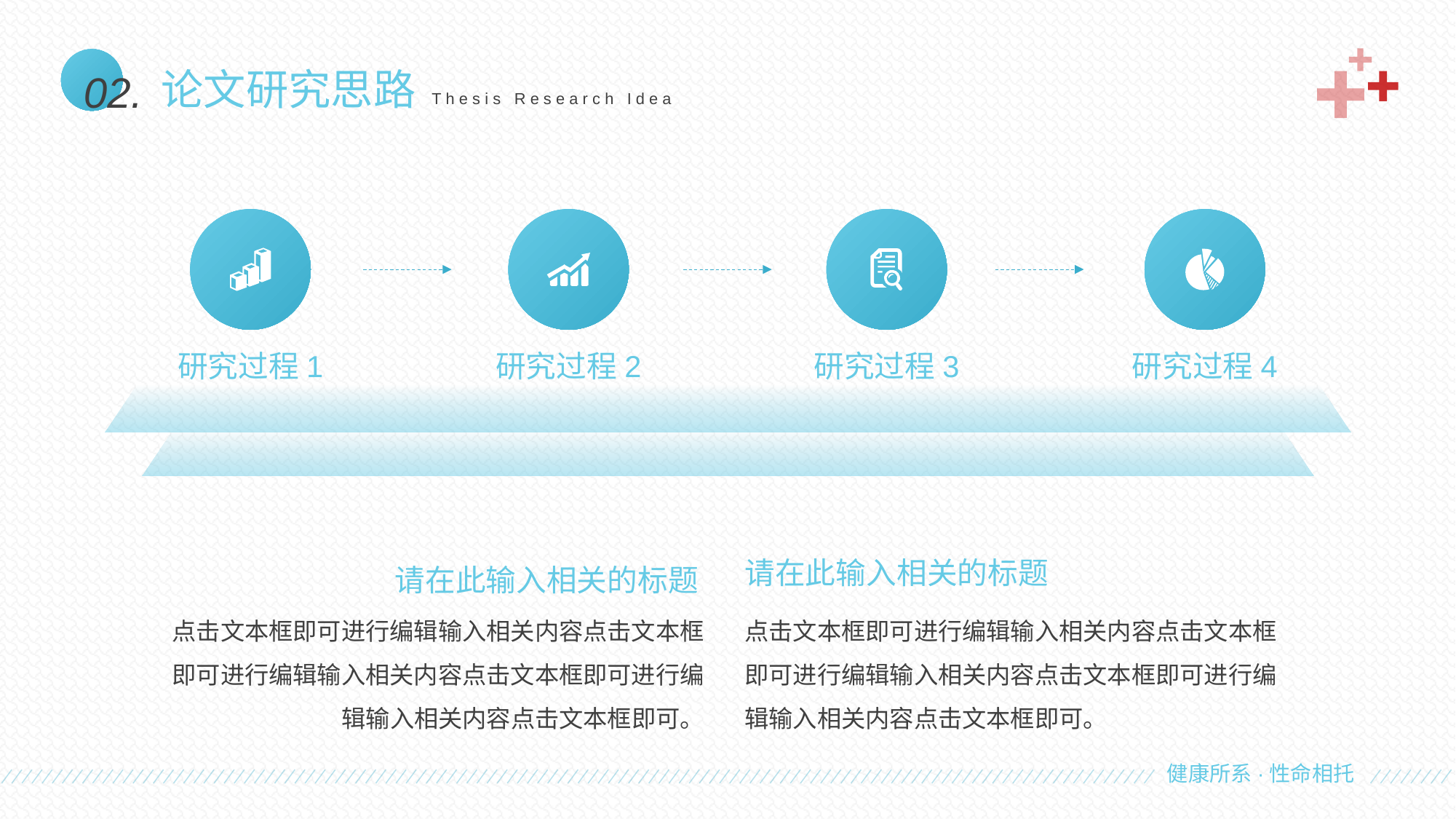

02.
论文研究思路
Thesis Research Idea

研究过程1

研究过程2

研究过程3

研究过程4

请在此输入相关的标题
点击文本框即可进行编辑输入相关内容点击文本框即可进行编辑输入相关内容点击文本框即可进行编辑输入相关内容点击文本框即可。
请在此输入相关的标题
点击文本框即可进行编辑输入相关内容点击文本框即可进行编辑输入相关内容点击文本框即可进行编辑输入相关内容点击文本框即可。